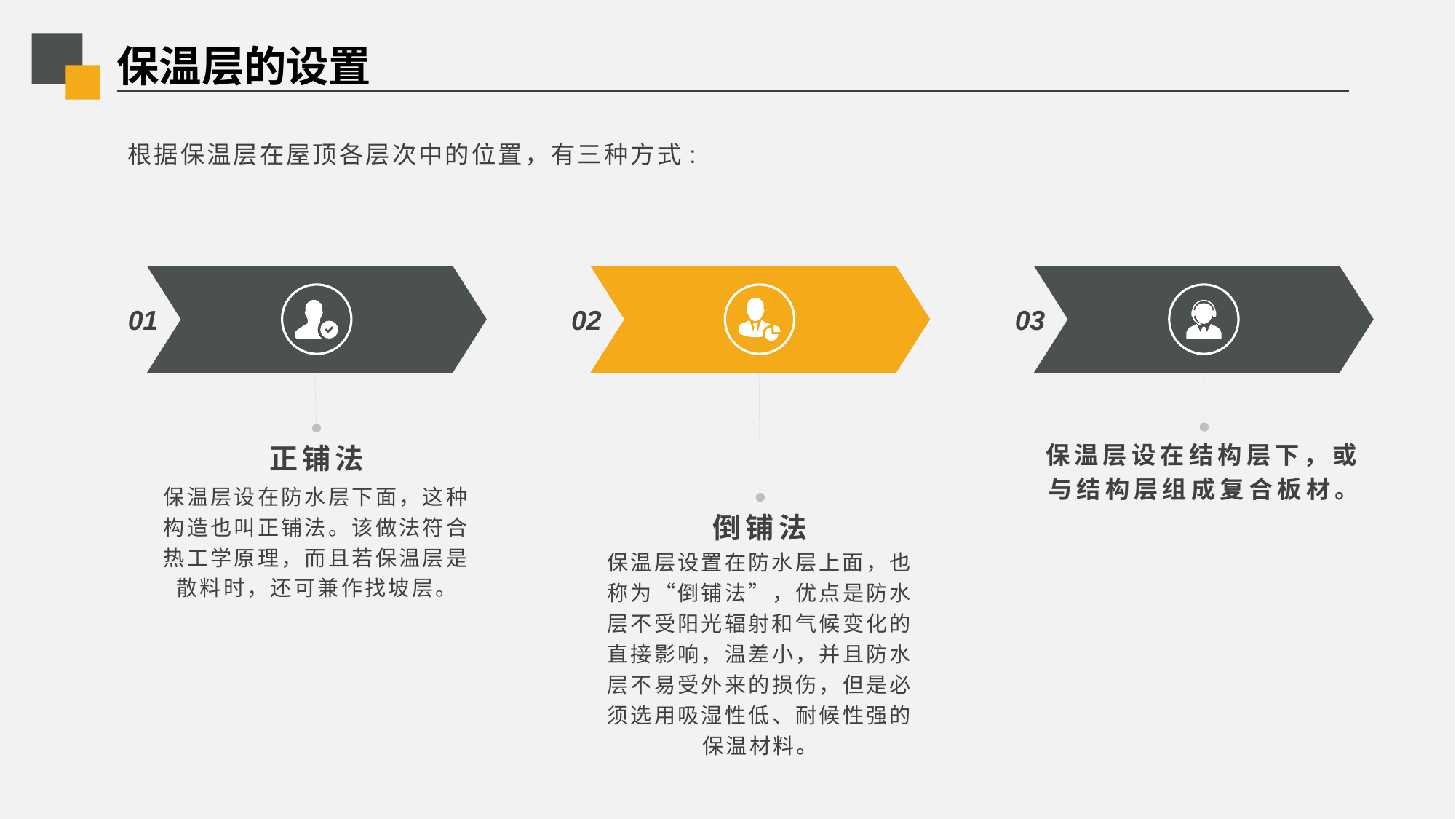

# 保温层的设置
根据保温层在屋顶各层次中的位置，有三种方式:

01
02
03

正铺法
保温层设在结构层下，或与结构层组成复合板材。
保温层设在防水层下面，这种构造也叫正铺法。该做法符合热工学原理，而且若保温层是散料时，还可兼作找坡层。
倒铺法
保温层设置在防水层上面，也称为“倒铺法”，优点是防水层不受阳光辐射和气候变化的直接影响，温差小，并且防水层不易受外来的损伤，但是必须选用吸湿性低、耐候性强的保温材料。